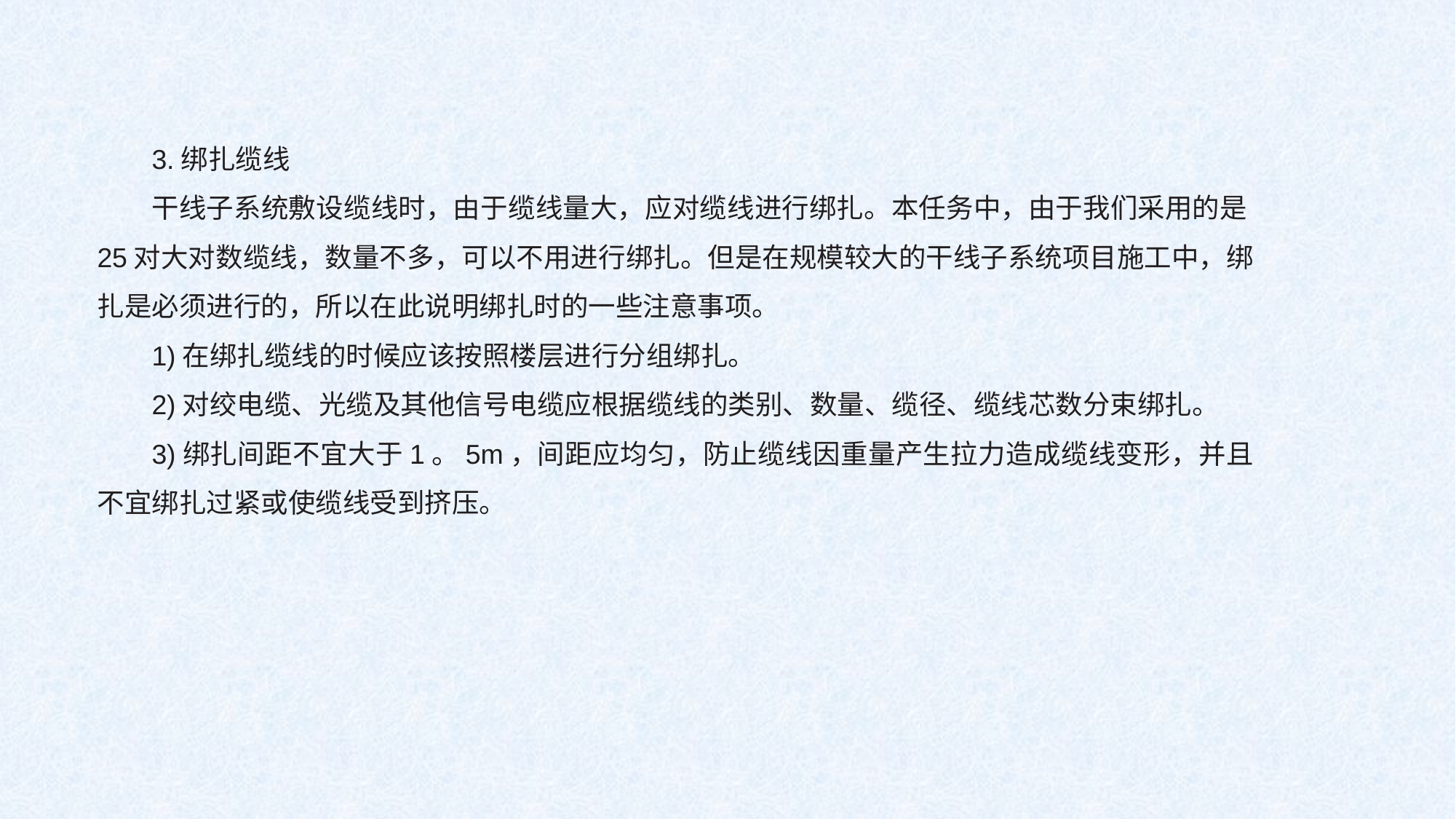

3.绑扎缆线
干线子系统敷设缆线时，由于缆线量大，应对缆线进行绑扎。本任务中，由于我们采用的是25对大对数缆线，数量不多，可以不用进行绑扎。但是在规模较大的干线子系统项目施工中，绑扎是必须进行的，所以在此说明绑扎时的一些注意事项。
1)在绑扎缆线的时候应该按照楼层进行分组绑扎。
2)对绞电缆、光缆及其他信号电缆应根据缆线的类别、数量、缆径、缆线芯数分束绑扎。
3)绑扎间距不宜大于1。5m，间距应均匀，防止缆线因重量产生拉力造成缆线变形，并且不宜绑扎过紧或使缆线受到挤压。